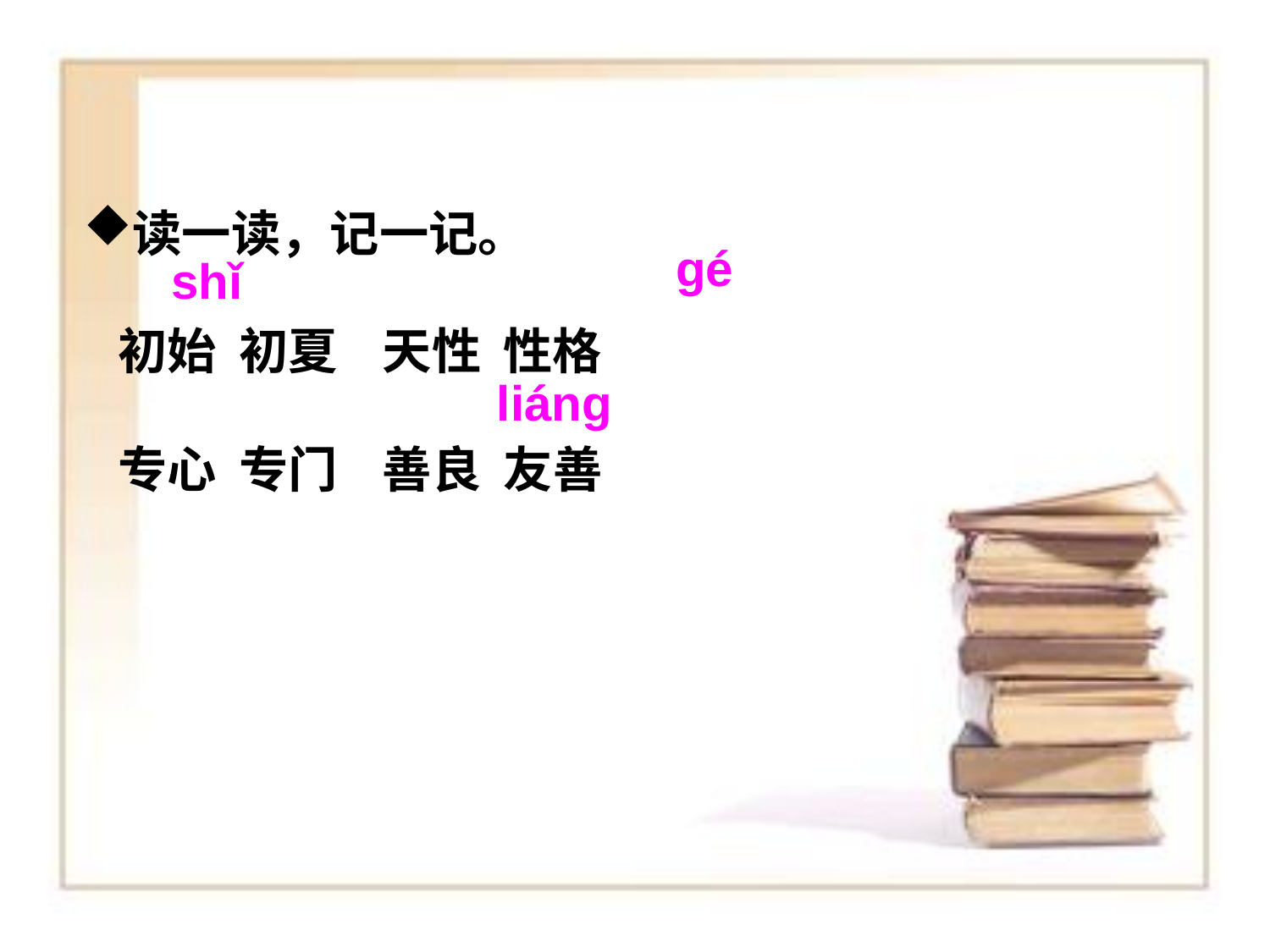

读一读，记一记。
  初始  初夏    天性  性格
  专心  专门    善良  友善
ɡé
shǐ
liánɡ